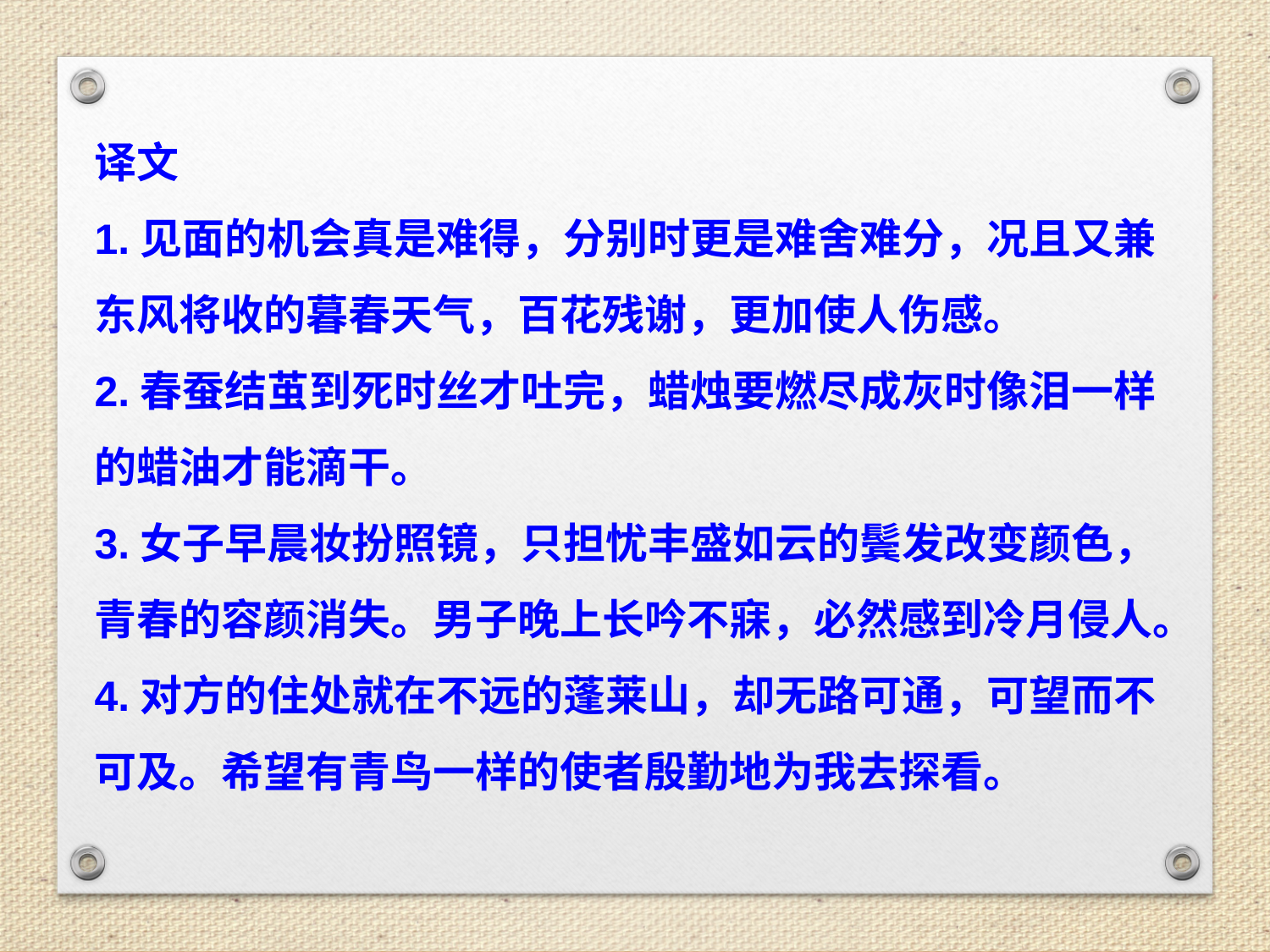

译文
1.见面的机会真是难得，分别时更是难舍难分，况且又兼东风将收的暮春天气，百花残谢，更加使人伤感。
2.春蚕结茧到死时丝才吐完，蜡烛要燃尽成灰时像泪一样的蜡油才能滴干。
3.女子早晨妆扮照镜，只担忧丰盛如云的鬓发改变颜色，青春的容颜消失。男子晚上长吟不寐，必然感到冷月侵人。
4.对方的住处就在不远的蓬莱山，却无路可通，可望而不可及。希望有青鸟一样的使者殷勤地为我去探看。